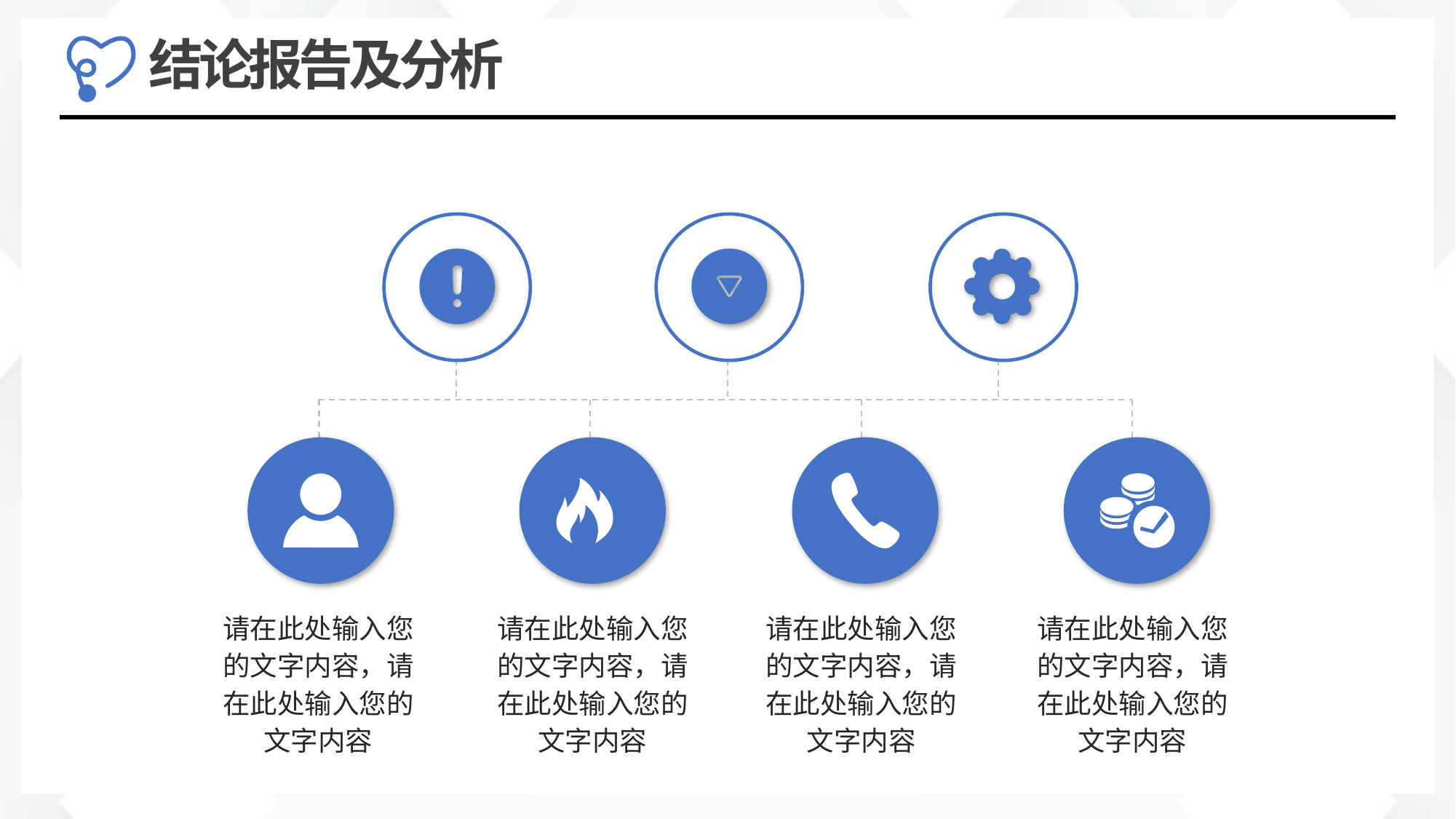

请在此处输入您的文字内容，请在此处输入您的文字内容
请在此处输入您的文字内容，请在此处输入您的文字内容
请在此处输入您的文字内容，请在此处输入您的文字内容
请在此处输入您的文字内容，请在此处输入您的文字内容